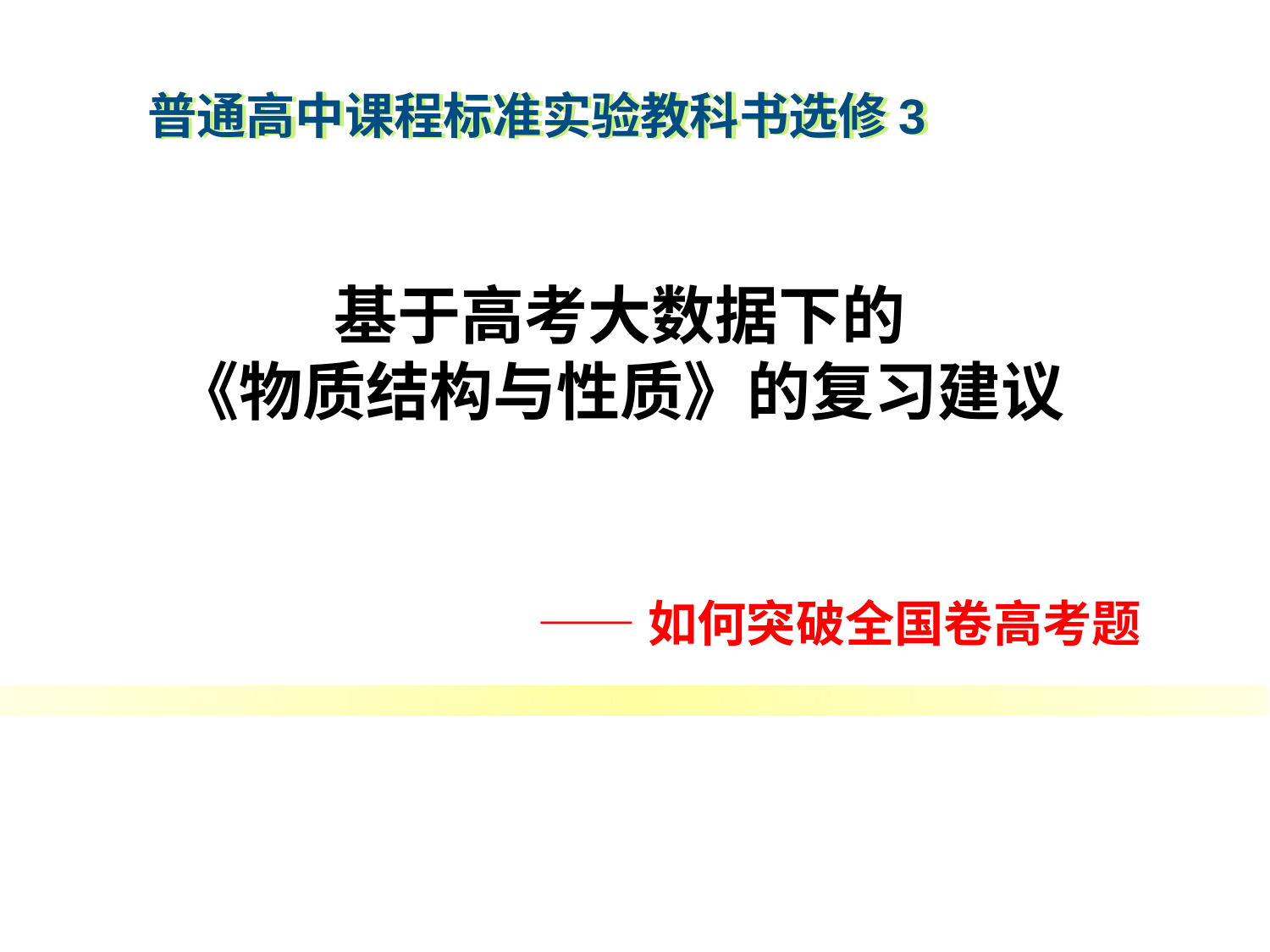

普通高中课程标准实验教科书选修3

基于高考大数据下的
《物质结构与性质》的复习建议
——如何突破全国卷高考题